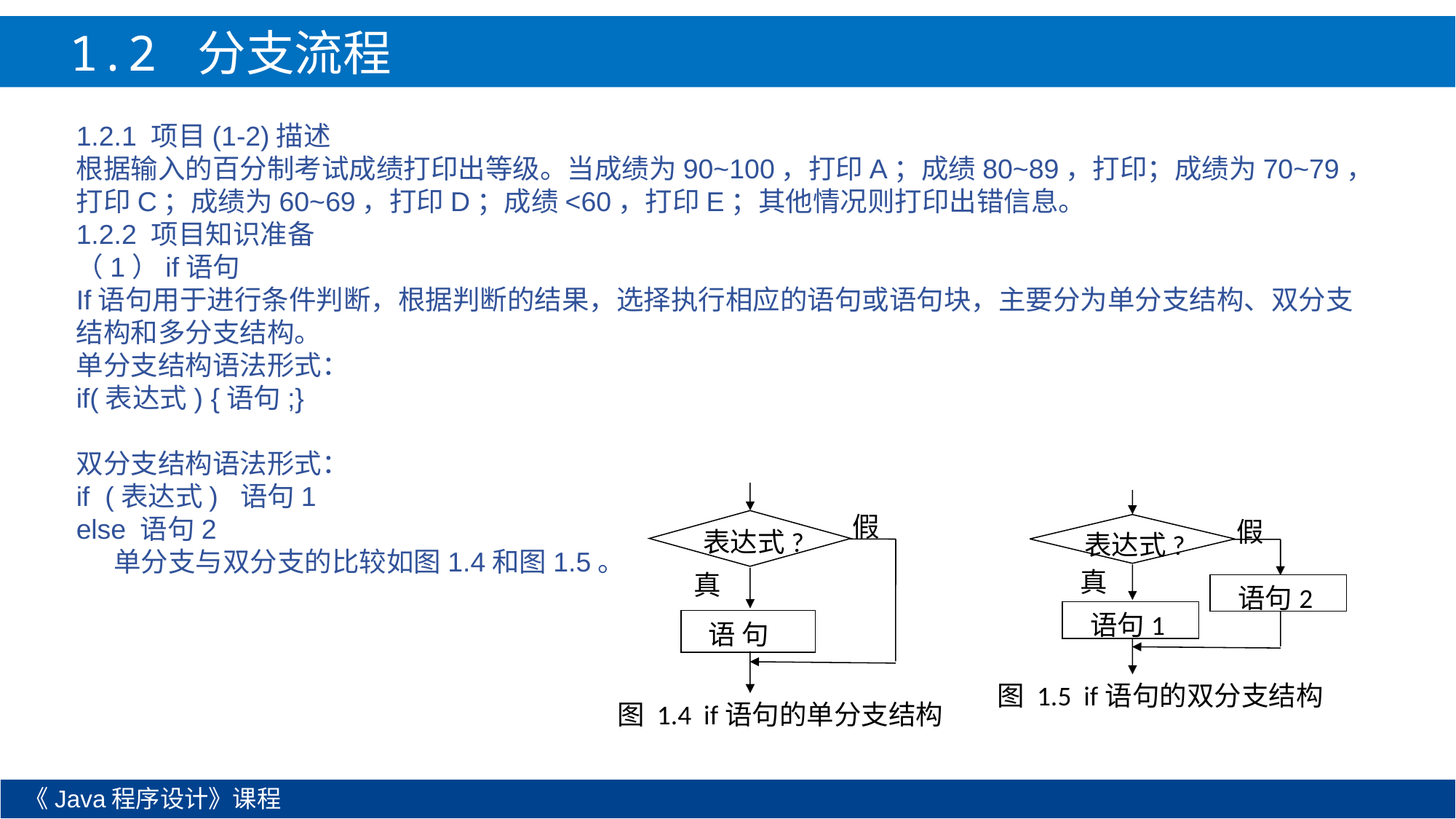

1.2 分支流程
1.2.1 项目(1-2)描述
根据输入的百分制考试成绩打印出等级。当成绩为90~100，打印A；成绩80~89，打印；成绩为70~79，打印C；成绩为60~69，打印D；成绩<60，打印E；其他情况则打印出错信息。
1.2.2 项目知识准备
（1）if语句
If语句用于进行条件判断，根据判断的结果，选择执行相应的语句或语句块，主要分为单分支结构、双分支结构和多分支结构。
单分支结构语法形式：
if(表达式) {语句;}

双分支结构语法形式：
if  (表达式)  语句1
else 语句2
     单分支与双分支的比较如图1.4和图1.5。

假

表达式?

真

语 句

图 1.4  if语句的单分支结构

假

表达式?

语句2

语句1

图 1.5  if语句的双分支结构

真

《Java程序设计》课程